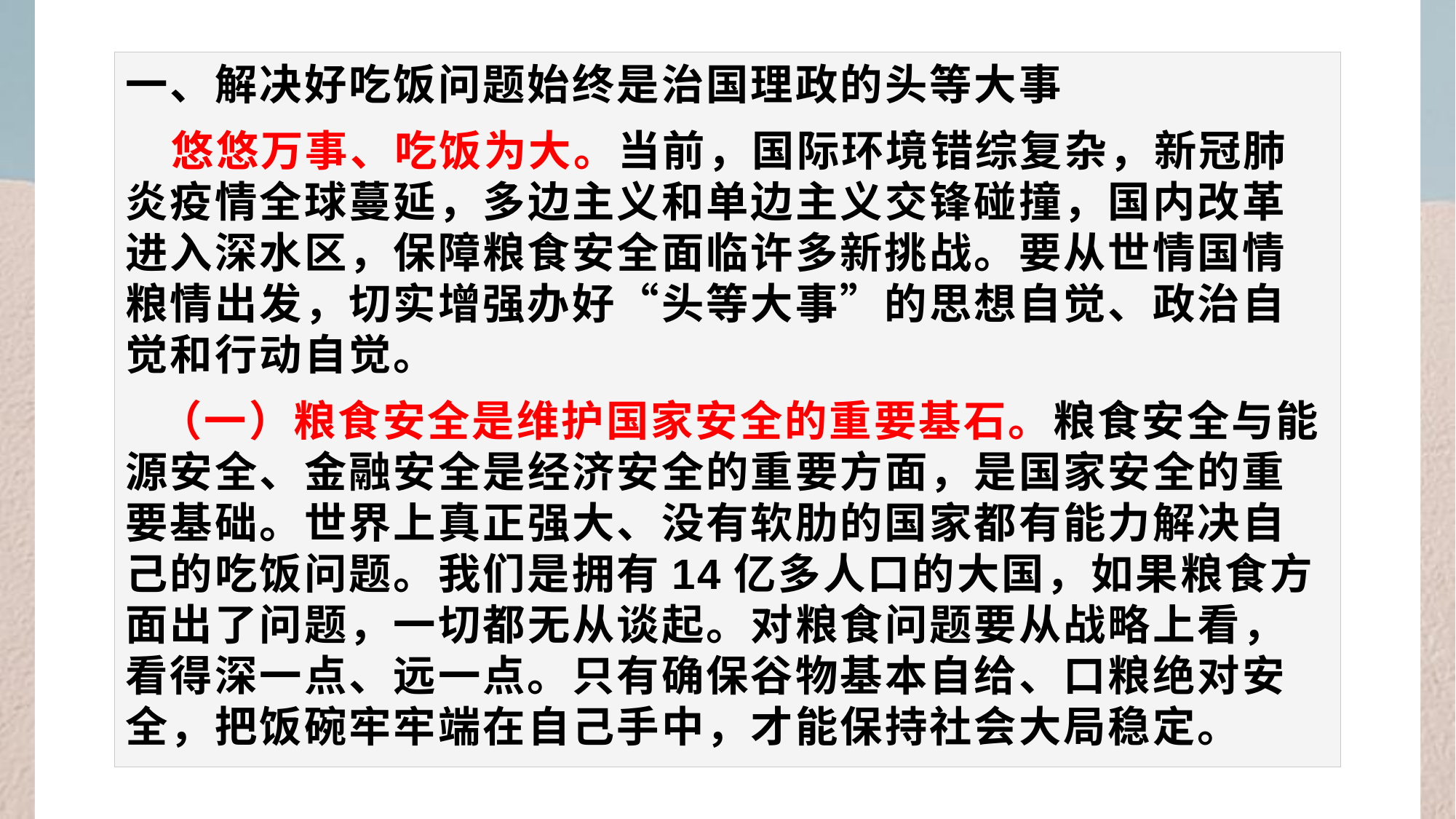

一、解决好吃饭问题始终是治国理政的头等大事
   悠悠万事、吃饭为大。当前，国际环境错综复杂，新冠肺炎疫情全球蔓延，多边主义和单边主义交锋碰撞，国内改革进入深水区，保障粮食安全面临许多新挑战。要从世情国情粮情出发，切实增强办好“头等大事”的思想自觉、政治自觉和行动自觉。
  （一）粮食安全是维护国家安全的重要基石。粮食安全与能源安全、金融安全是经济安全的重要方面，是国家安全的重要基础。世界上真正强大、没有软肋的国家都有能力解决自己的吃饭问题。我们是拥有14亿多人口的大国，如果粮食方面出了问题，一切都无从谈起。对粮食问题要从战略上看，看得深一点、远一点。只有确保谷物基本自给、口粮绝对安全，把饭碗牢牢端在自己手中，才能保持社会大局稳定。